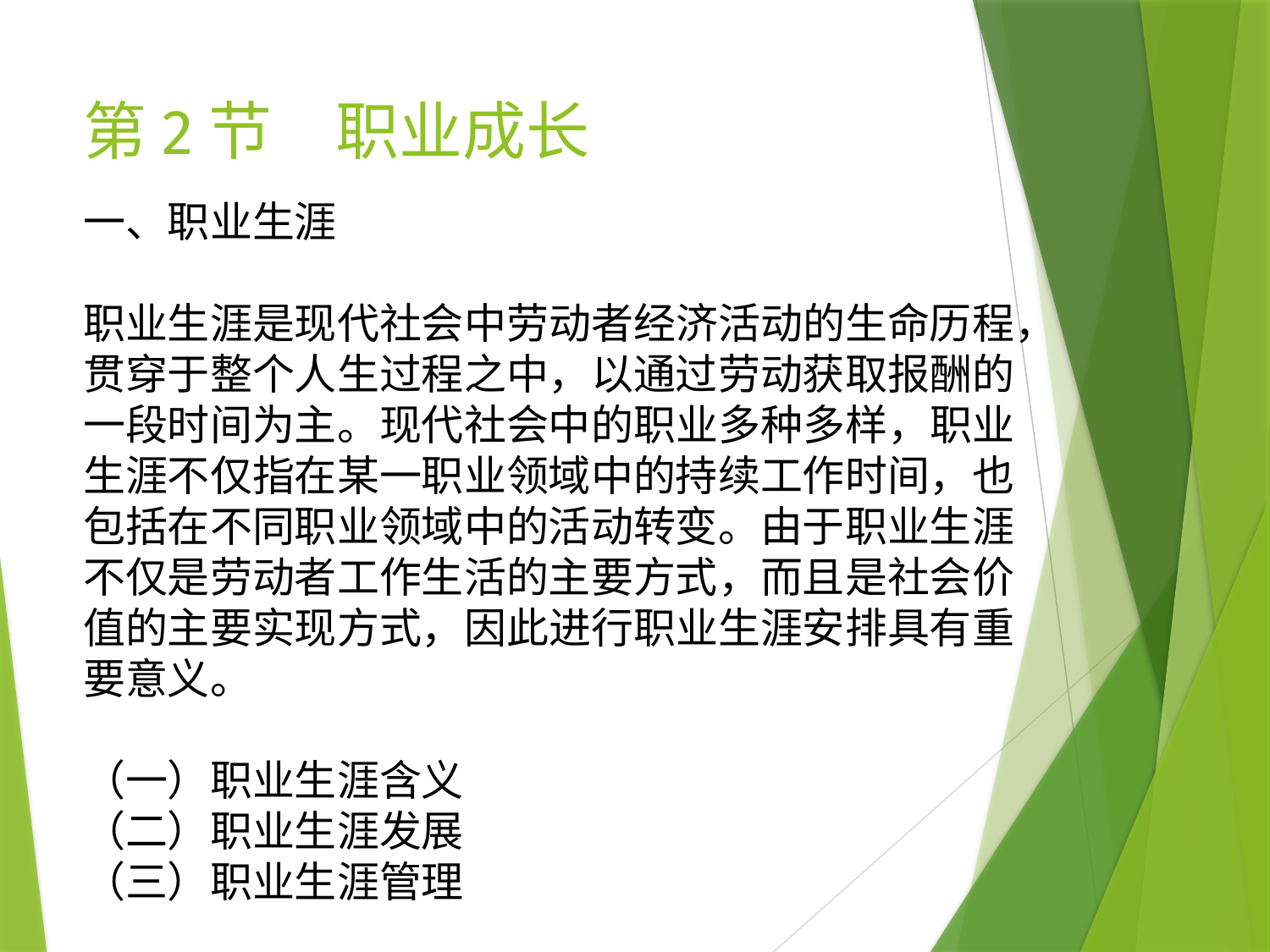

# 第2节　职业成长
一、职业生涯

职业生涯是现代社会中劳动者经济活动的生命历程，贯穿于整个人生过程之中，以通过劳动获取报酬的一段时间为主。现代社会中的职业多种多样，职业生涯不仅指在某一职业领域中的持续工作时间，也包括在不同职业领域中的活动转变。由于职业生涯不仅是劳动者工作生活的主要方式，而且是社会价值的主要实现方式，因此进行职业生涯安排具有重要意义。

（一）职业生涯含义
（二）职业生涯发展
（三）职业生涯管理